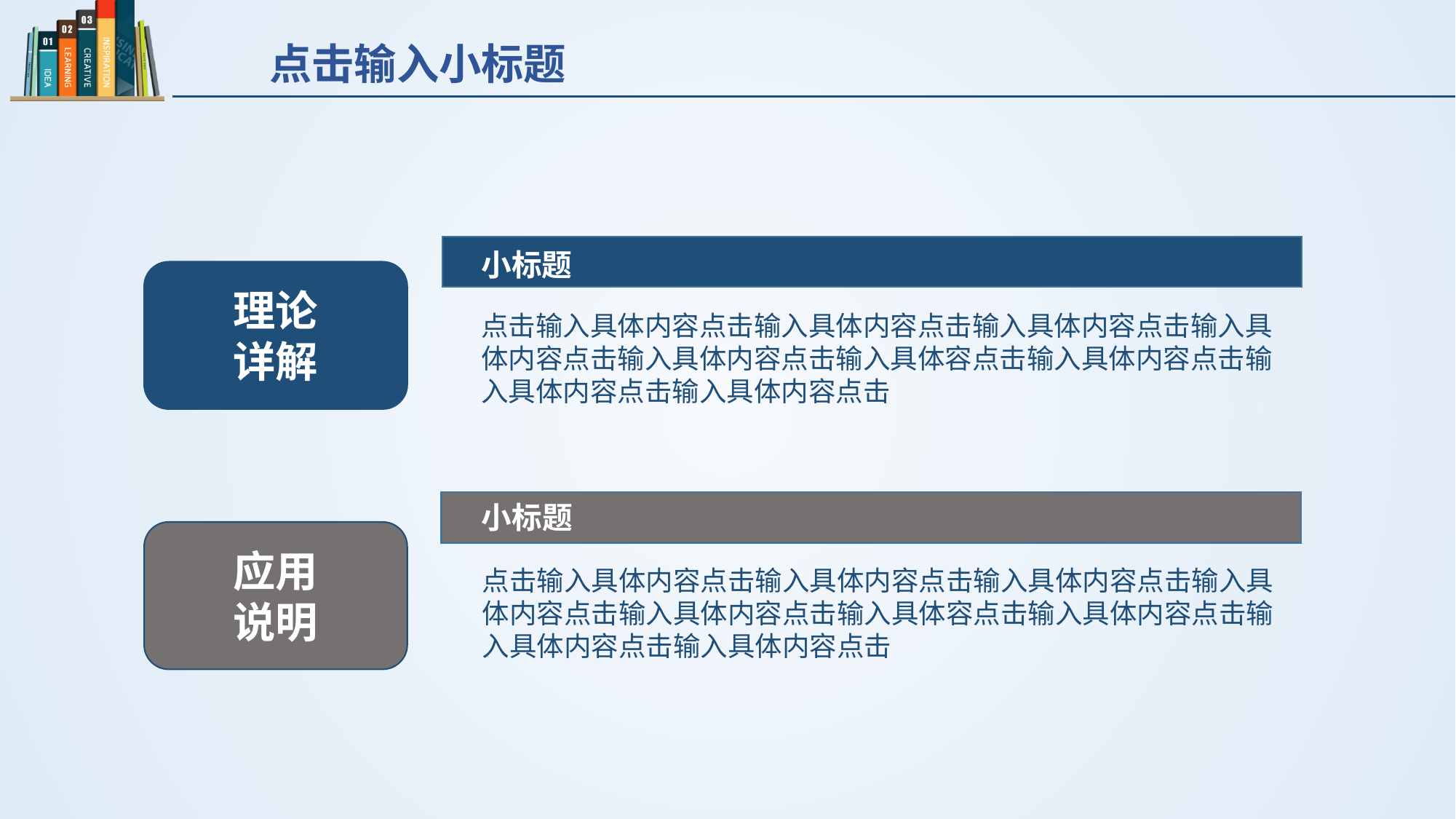

点击输入小标题

小标题
理论
详解
点击输入具体内容点击输入具体内容点击输入具体内容点击输入具体内容点击输入具体内容点击输入具体容点击输入具体内容点击输入具体内容点击输入具体内容点击

小标题
应用
说明
点击输入具体内容点击输入具体内容点击输入具体内容点击输入具体内容点击输入具体内容点击输入具体容点击输入具体内容点击输入具体内容点击输入具体内容点击